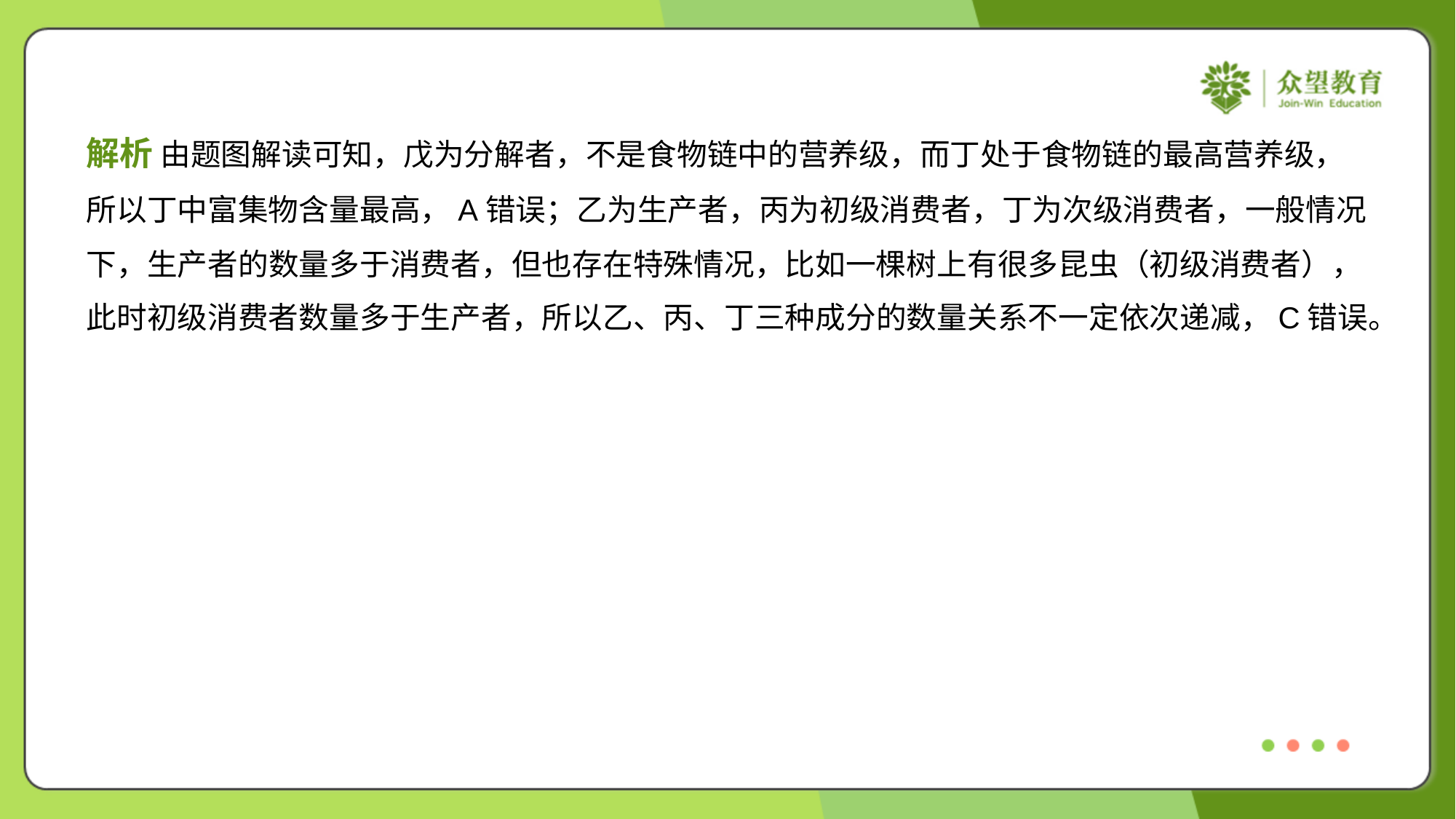

解析 由题图解读可知，戊为分解者，不是食物链中的营养级，而丁处于食物链的最高营养级，
所以丁中富集物含量最高，A错误；乙为生产者，丙为初级消费者，丁为次级消费者，一般情况
下，生产者的数量多于消费者，但也存在特殊情况，比如一棵树上有很多昆虫（初级消费者），
此时初级消费者数量多于生产者，所以乙、丙、丁三种成分的数量关系不一定依次递减，C错误。